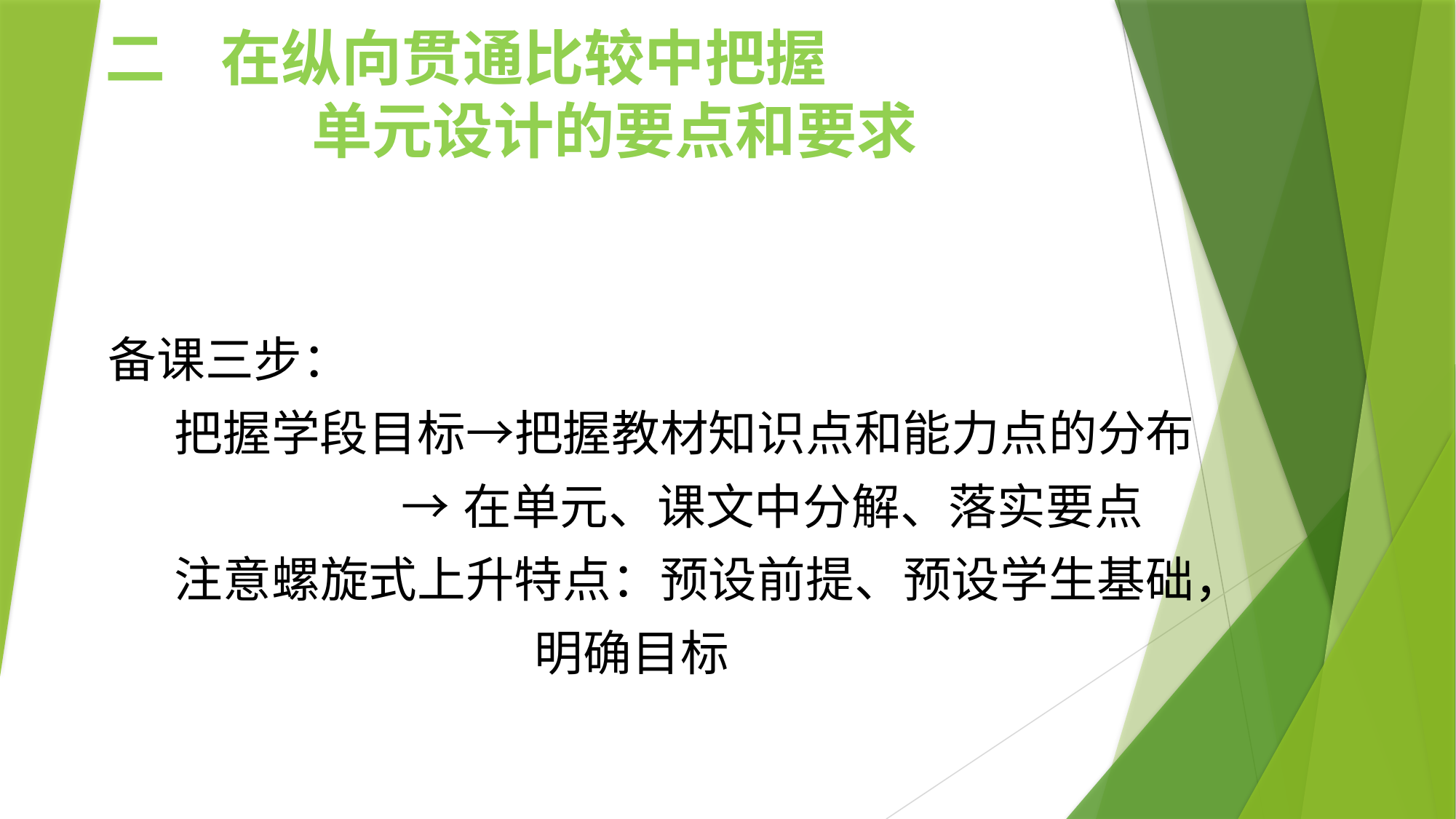

# 二    在纵向贯通比较中把握 单元设计的要点和要求
备课三步：
     把握学段目标→把握教材知识点和能力点的分布
                           →在单元、课文中分解、落实要点
     注意螺旋式上升特点：预设前提、预设学生基础，
                                      明确目标